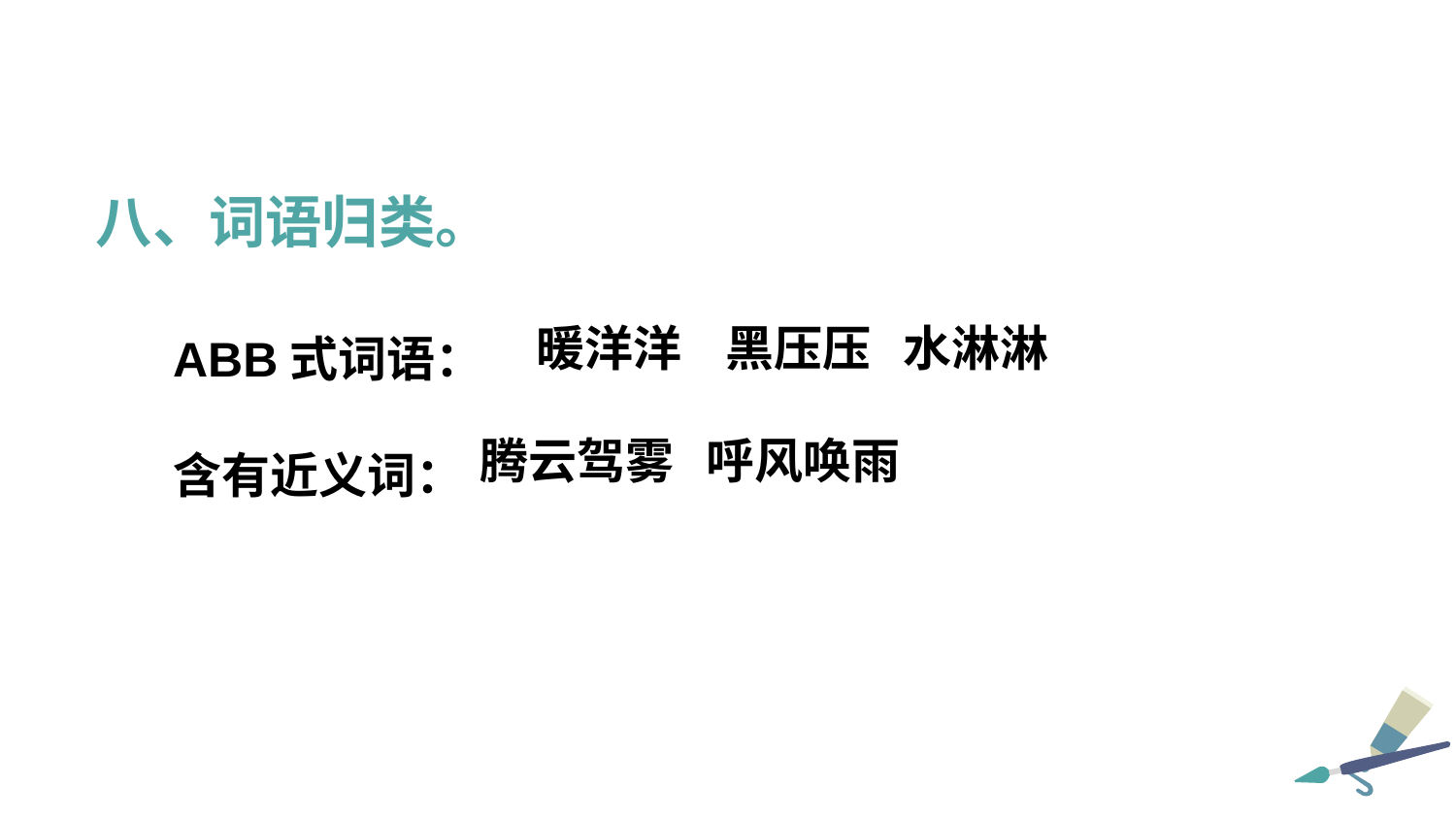

八、词语归类。
ABB式词语：
含有近义词：
暖洋洋    黑压压   水淋淋
腾云驾雾   呼风唤雨